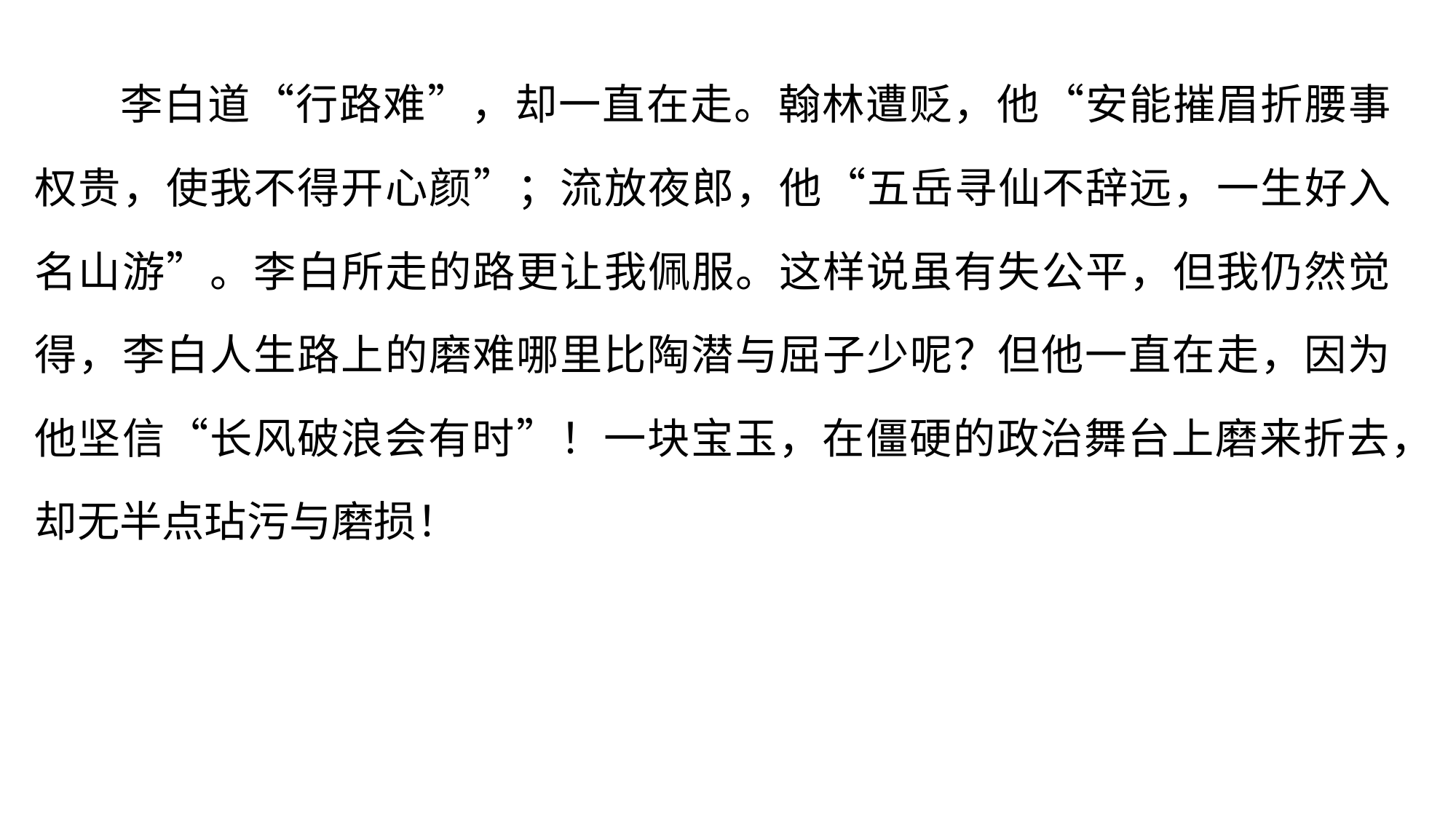

李白道“行路难”，却一直在走。翰林遭贬，他“安能摧眉折腰事权贵，使我不得开心颜”；流放夜郎，他“五岳寻仙不辞远，一生好入名山游”。李白所走的路更让我佩服。这样说虽有失公平，但我仍然觉得，李白人生路上的磨难哪里比陶潜与屈子少呢？但他一直在走，因为他坚信“长风破浪会有时”！一块宝玉，在僵硬的政治舞台上磨来折去，却无半点玷污与磨损！